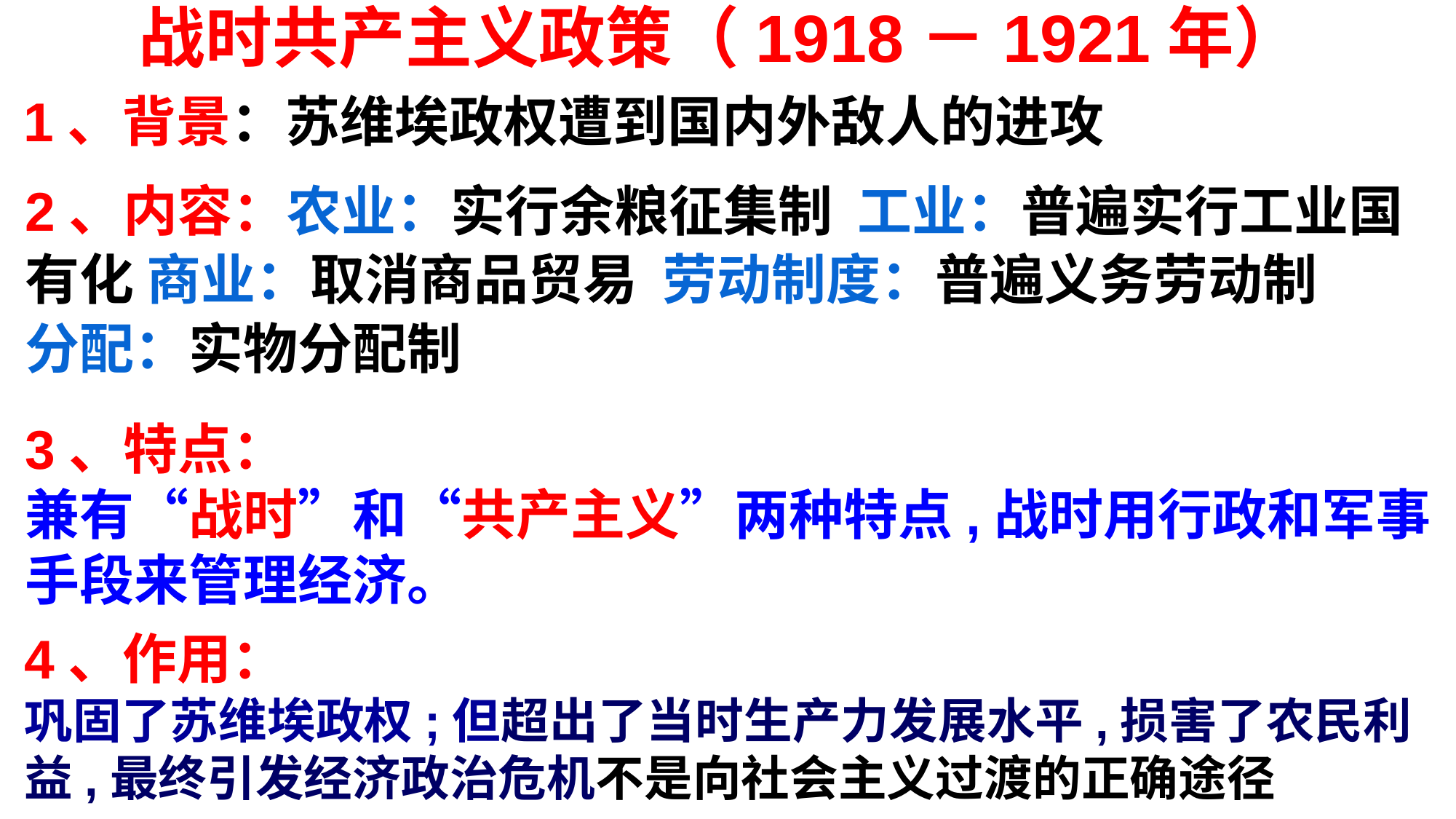

战时共产主义政策（1918－1921年）
1、背景：苏维埃政权遭到国内外敌人的进攻
2、内容：农业：实行余粮征集制  工业：普遍实行工业国有化 商业：取消商品贸易  劳动制度：普遍义务劳动制   分配：实物分配制
3、特点：
兼有“战时”和“共产主义”两种特点,战时用行政和军事手段来管理经济。
4、作用：
巩固了苏维埃政权;但超出了当时生产力发展水平,损害了农民利益,最终引发经济政治危机不是向社会主义过渡的正确途径